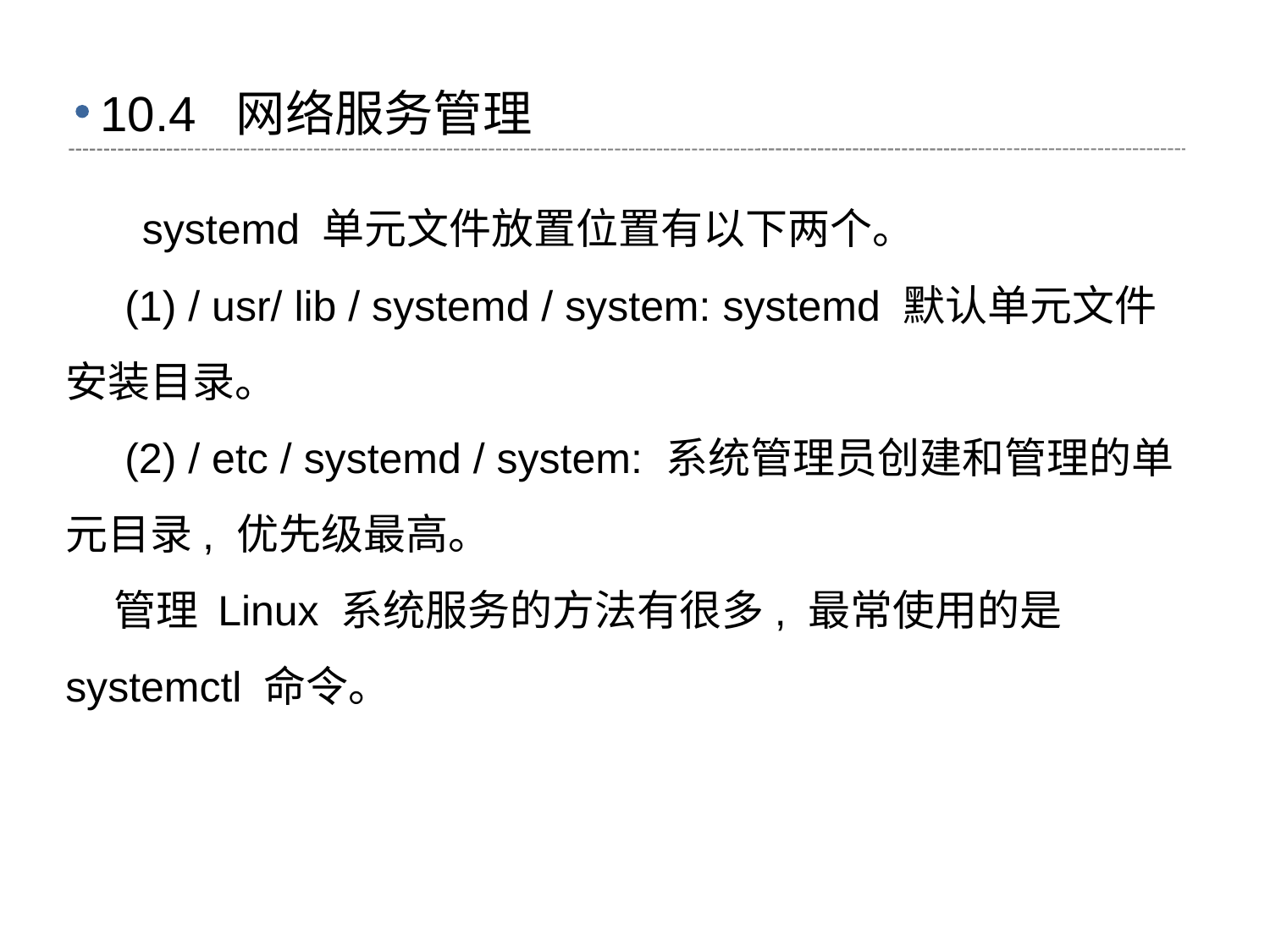

# 10.4  网络服务管理
      systemd 单元文件放置位置有以下两个。
     (1) / usr/ lib / systemd / system: systemd 默认单元文件安装目录。
     (2) / etc / systemd / system: 系统管理员创建和管理的单元目录, 优先级最高。
    管理 Linux 系统服务的方法有很多, 最常使用的是 systemctl 命令。